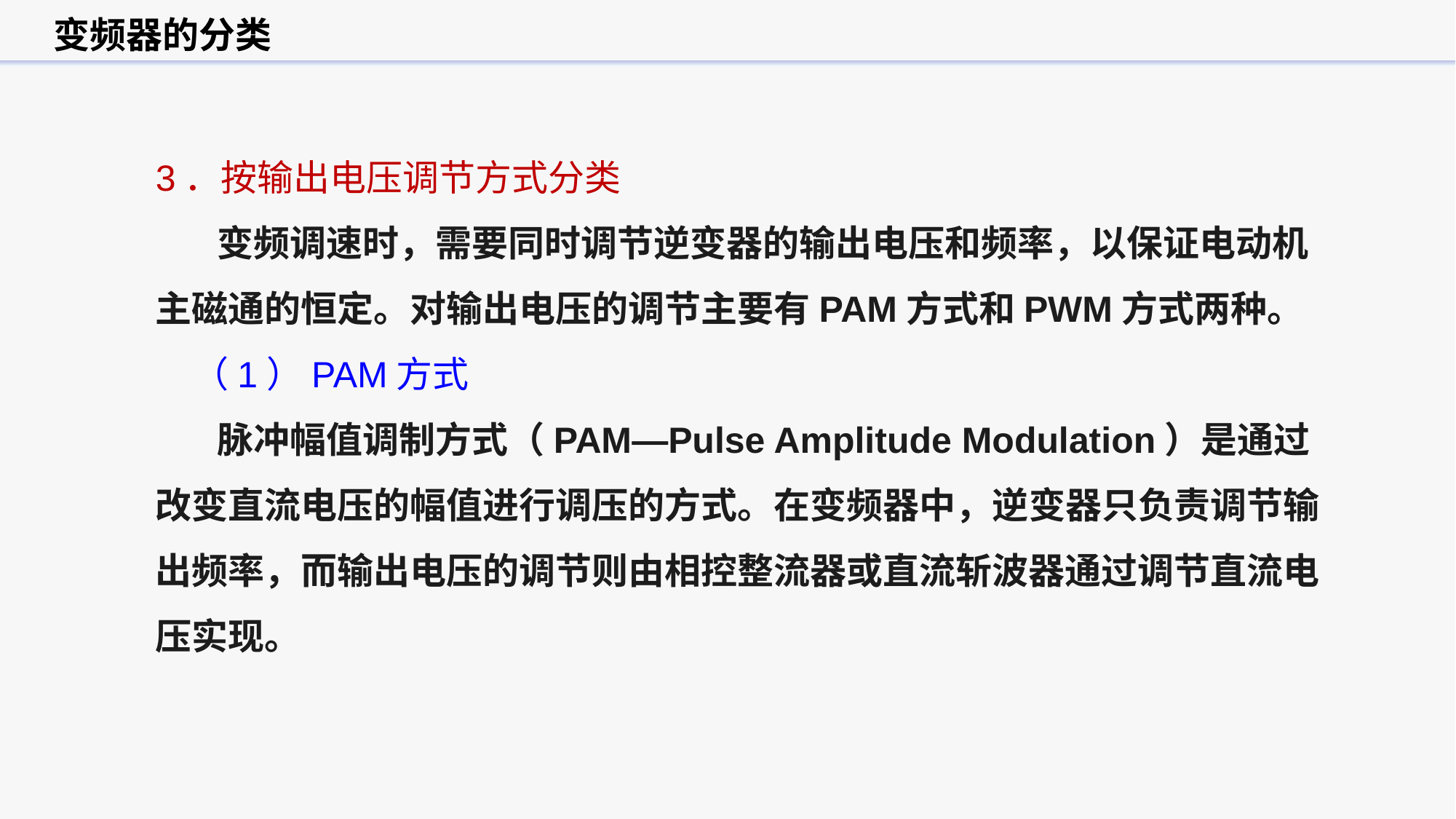

变频器的分类

3．按输出电压调节方式分类
  变频调速时，需要同时调节逆变器的输出电压和频率，以保证电动机主磁通的恒定。对输出电压的调节主要有PAM方式和PWM方式两种。
（1）PAM方式
  脉冲幅值调制方式（PAM—Pulse Amplitude Modulation）是通过改变直流电压的幅值进行调压的方式。在变频器中，逆变器只负责调节输出频率，而输出电压的调节则由相控整流器或直流斩波器通过调节直流电压实现。